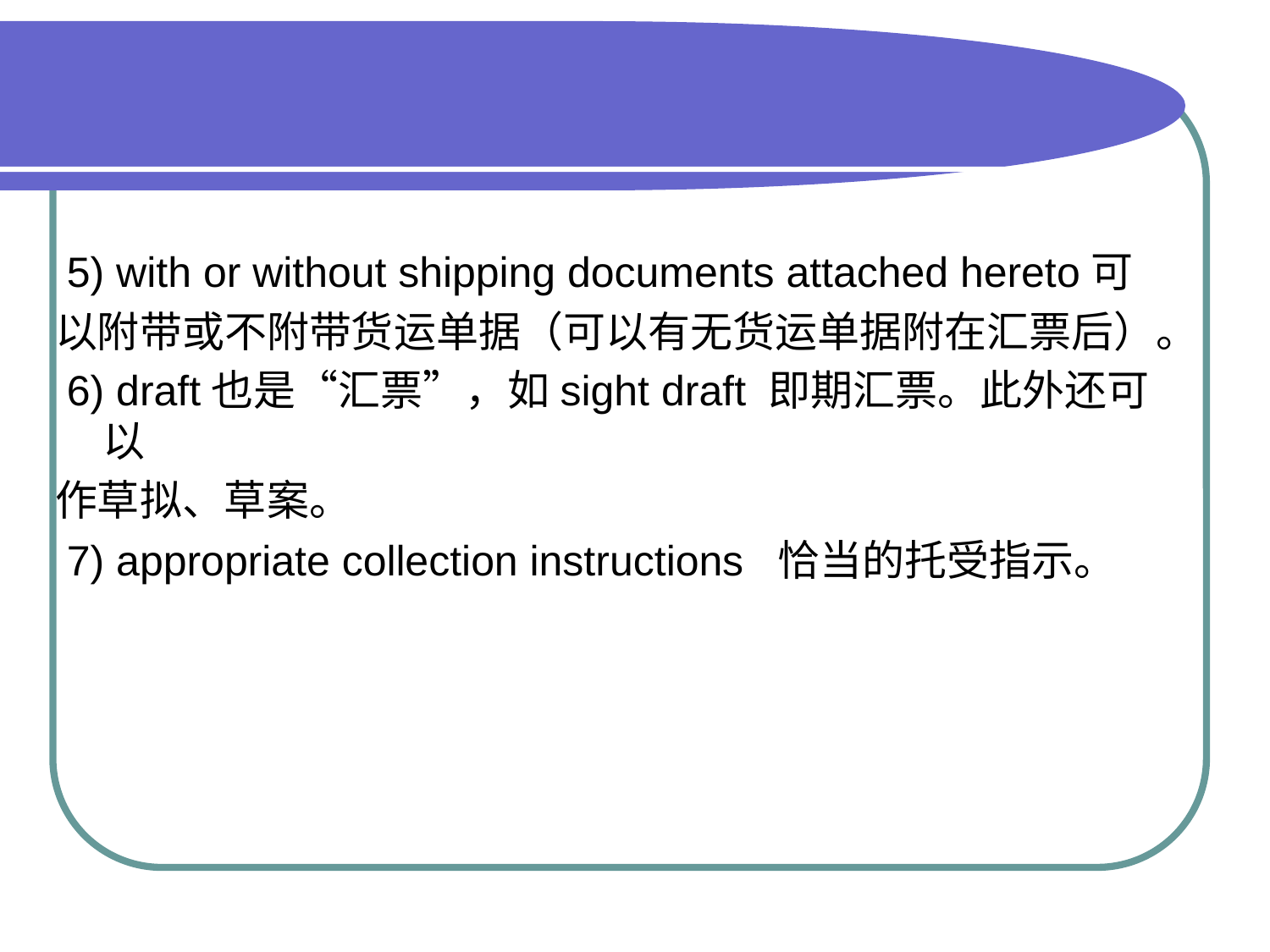

#

 5) with or without shipping documents attached hereto可
以附带或不附带货运单据（可以有无货运单据附在汇票后）。
 6) draft也是“汇票”，如sight draft 即期汇票。此外还可以
作草拟、草案。
 7) appropriate collection instructions  恰当的托受指示。